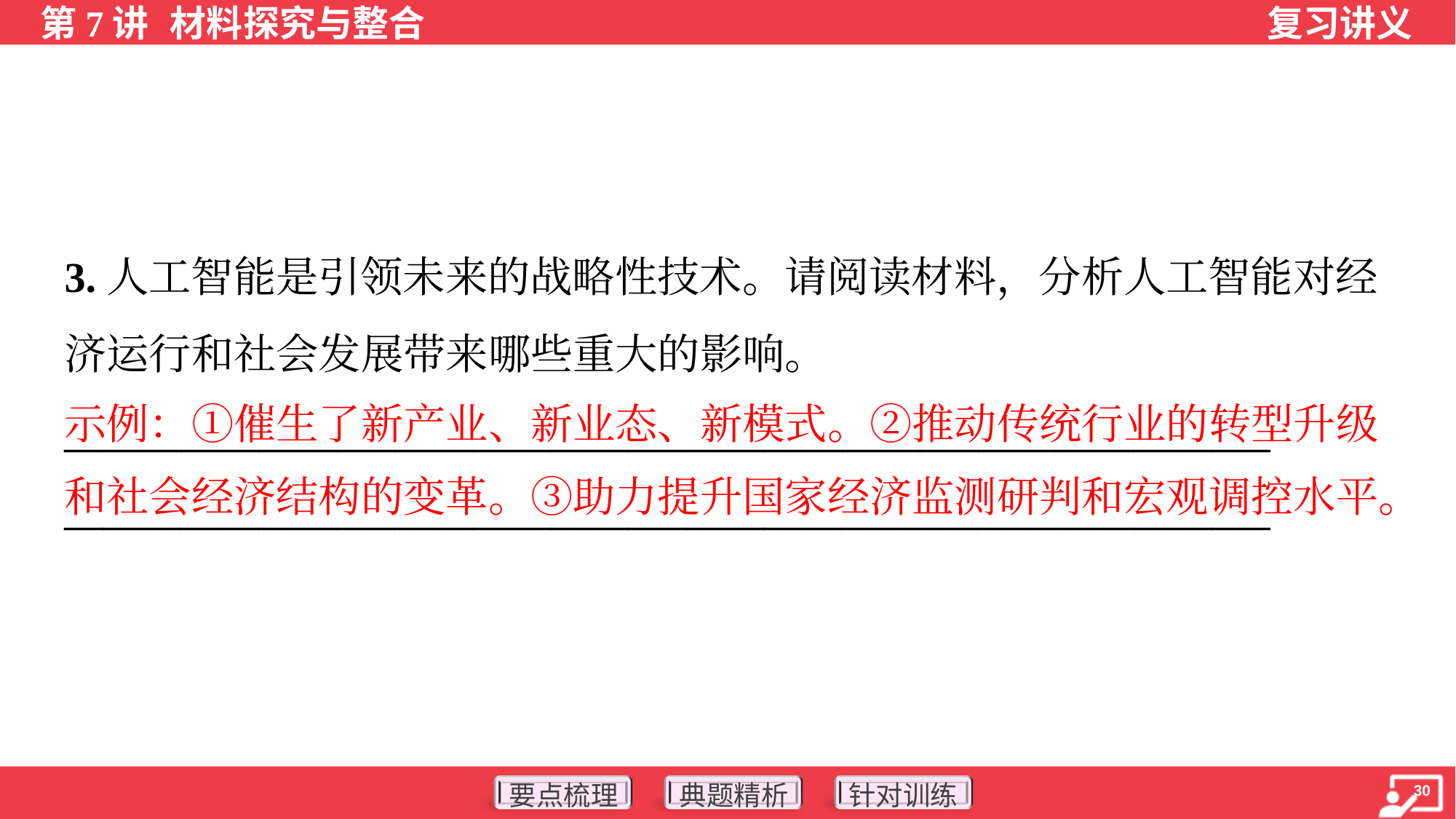

3.人工智能是引领未来的战略性技术。请阅读材料，分析人工智能对经
济运行和社会发展带来哪些重大的影响。
______________________________________________________________
______________________________________________________________
示例：①催生了新产业、新业态、新模式。②推动传统行业的转型升级
和社会经济结构的变革。③助力提升国家经济监测研判和宏观调控水平。